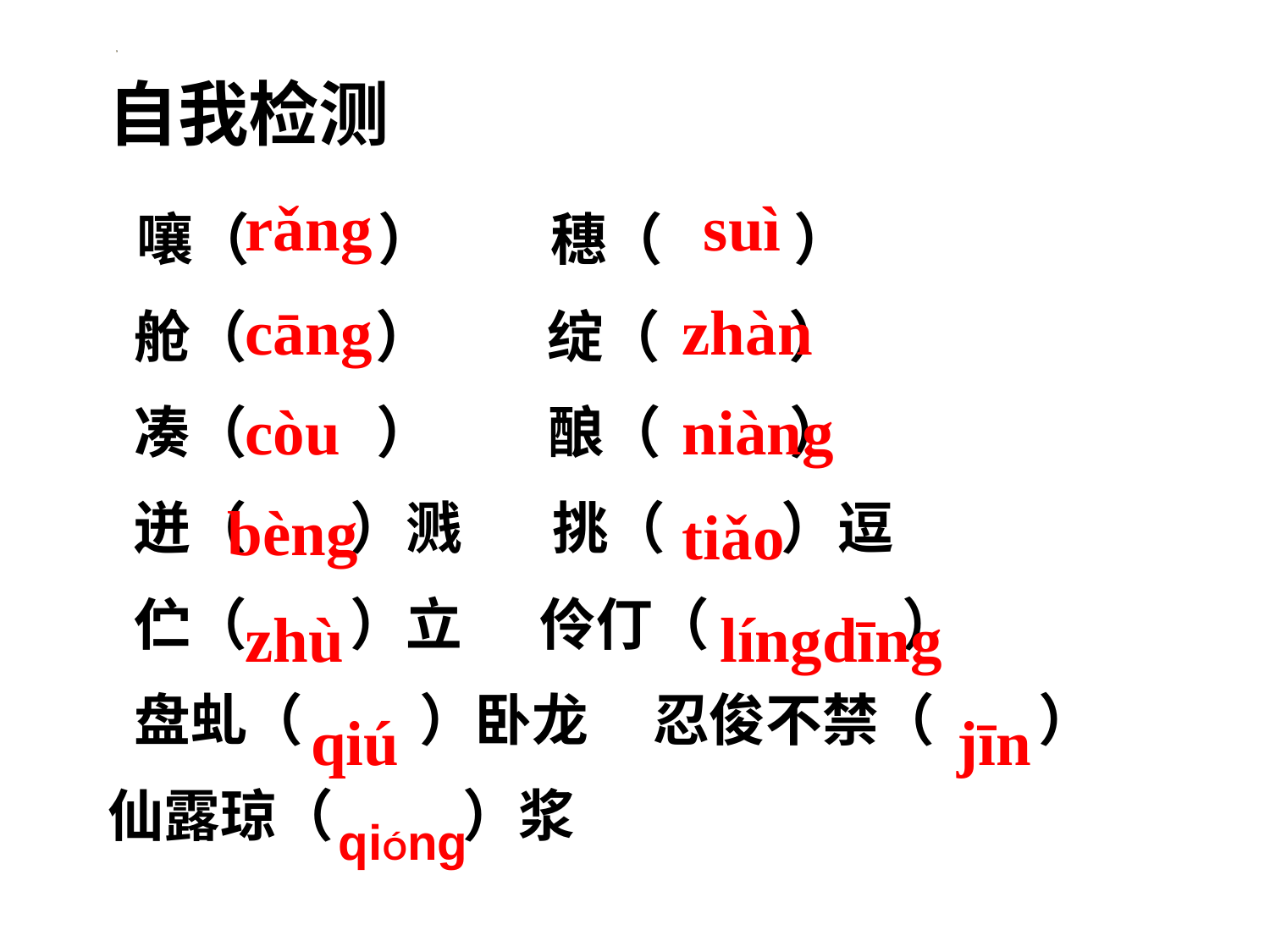

自我检测
rǎng
suì
 嚷（          ）         穗（          ）
 舱（          ）         绽（          ）
 凑（          ）         酿（          ）
 迸（        ）溅       挑（         ）逗
 伫（        ）立      伶仃（               ）
 盘虬（         ）卧龙     忍俊不禁（        ）
仙露琼（          ）浆
cāng
zhàn
còu
niàng
bèng
tiǎo
zhù
língdīng
qiú
jīn
qiÓng